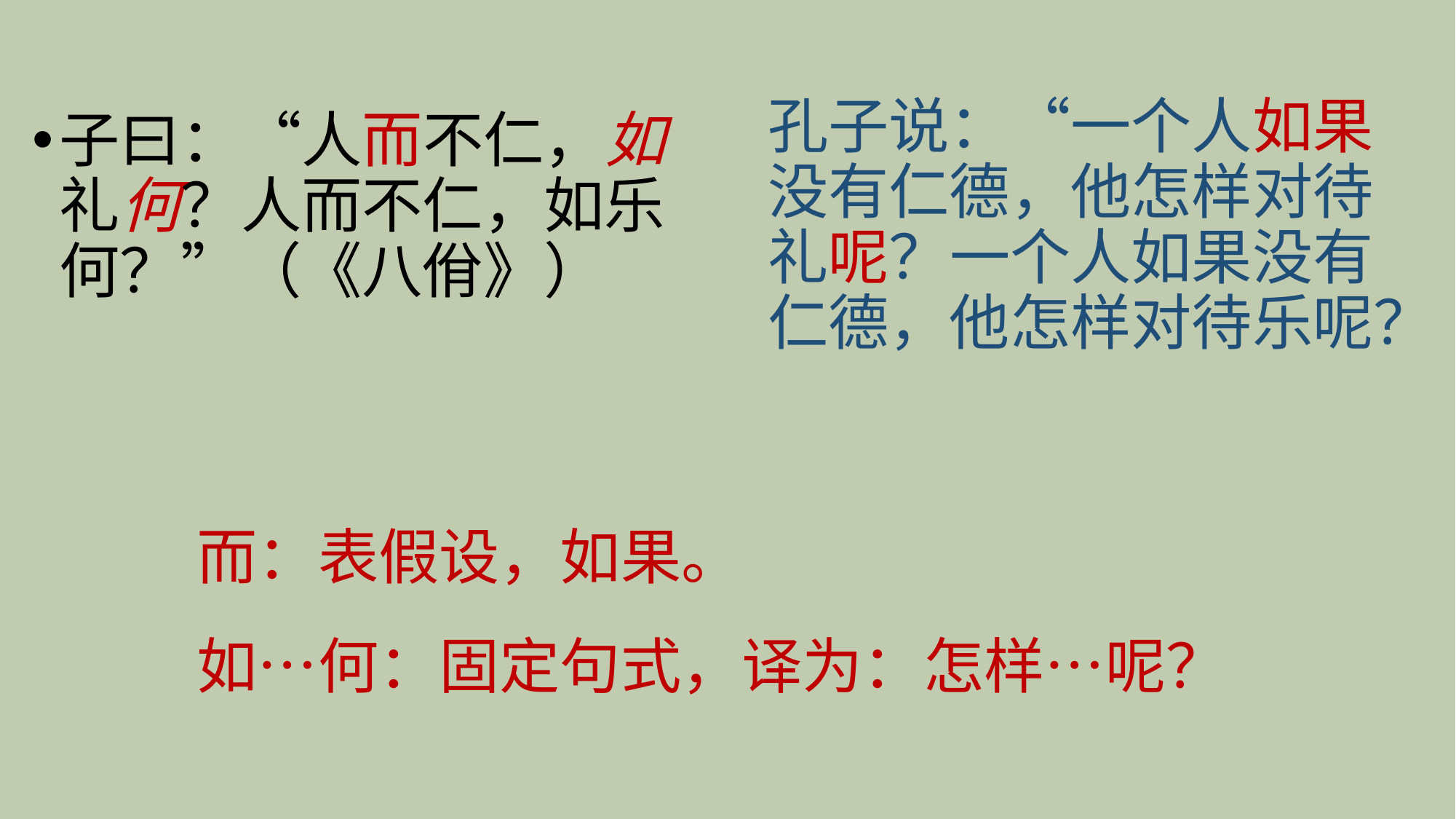

孔子说：“一个人如果没有仁德，他怎样对待礼呢？一个人如果没有仁德，他怎样对待乐呢？
子曰：“人而不仁，如礼何？人而不仁，如乐何？”（《八佾》）
# 而：表假设，如果。 如…何：固定句式，译为：怎样…呢？